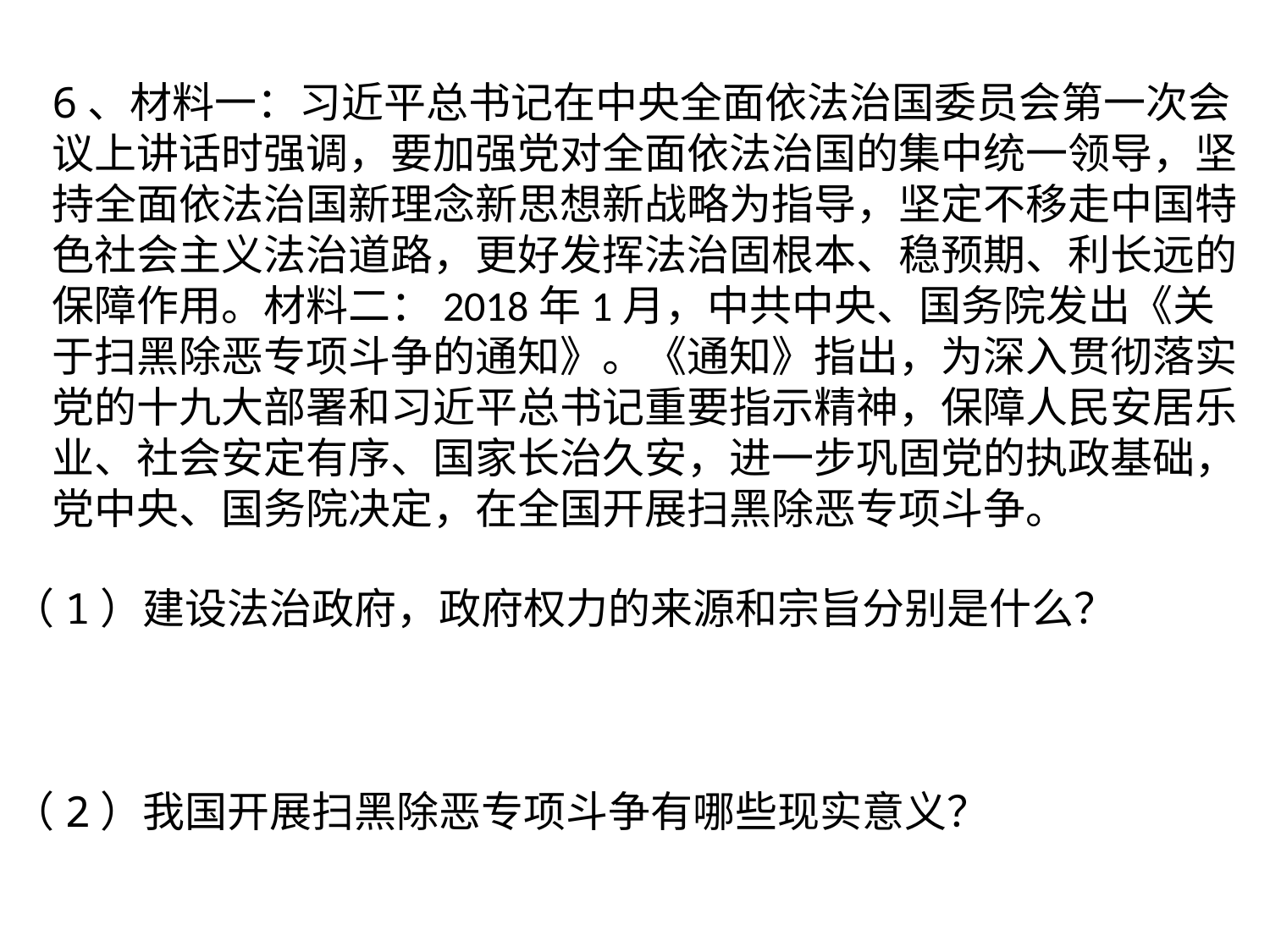

6、材料一：习近平总书记在中央全面依法治国委员会第一次会议上讲话时强调，要加强党对全面依法治国的集中统一领导，坚持全面依法治国新理念新思想新战略为指导，坚定不移走中国特色社会主义法治道路，更好发挥法治固根本、稳预期、利长远的保障作用。材料二：2018年1月，中共中央、国务院发出《关于扫黑除恶专项斗争的通知》。《通知》指出，为深入贯彻落实党的十九大部署和习近平总书记重要指示精神，保障人民安居乐业、社会安定有序、国家长治久安，进一步巩固党的执政基础，党中央、国务院决定，在全国开展扫黑除恶专项斗争。
（1）建设法治政府，政府权力的来源和宗旨分别是什么？

（2）我国开展扫黑除恶专项斗争有哪些现实意义？